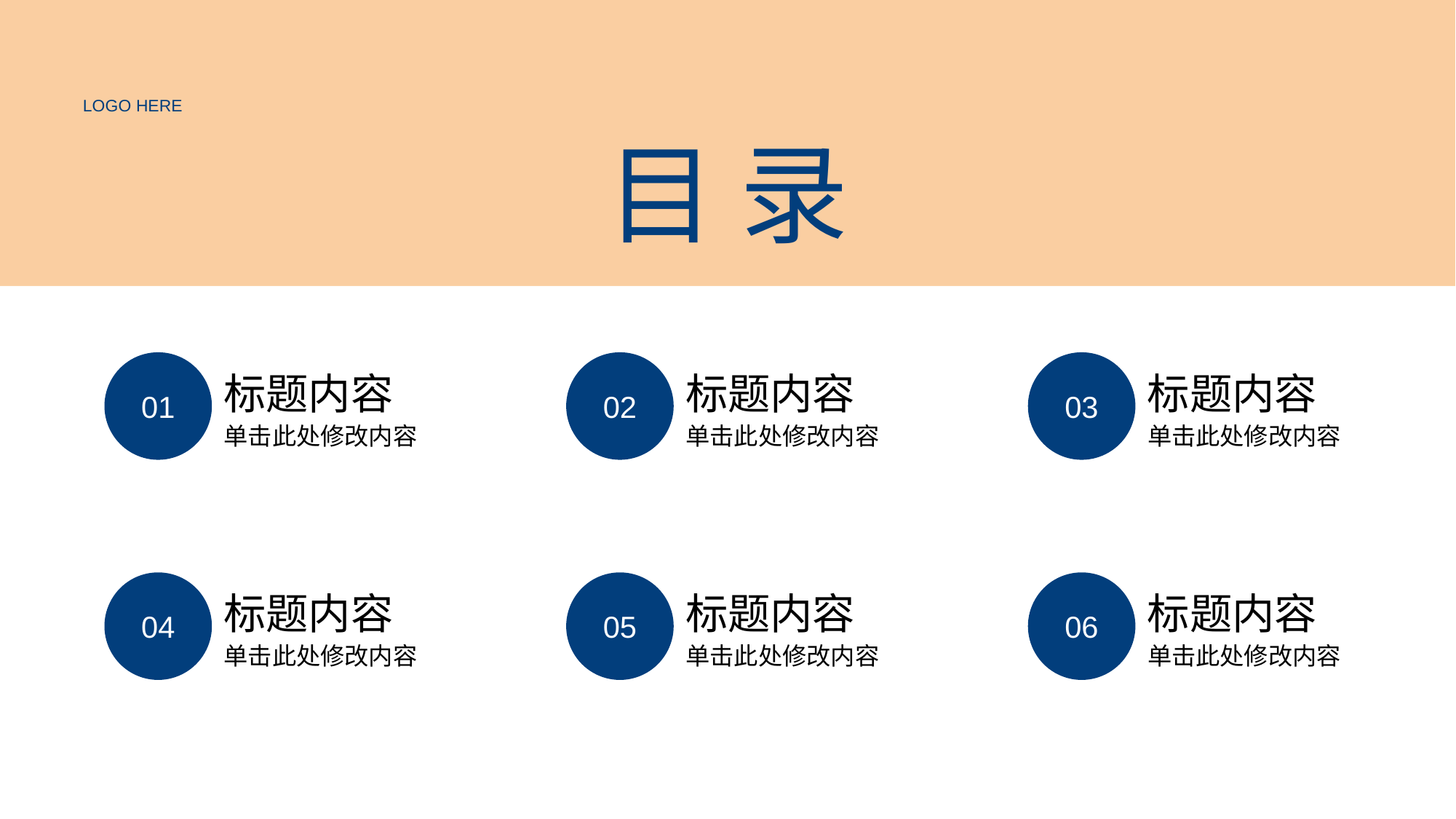

LOGO HERE
目 录
01
02
03
标题内容
标题内容
标题内容
单击此处修改内容
单击此处修改内容
单击此处修改内容
04
05
06
标题内容
标题内容
标题内容
单击此处修改内容
单击此处修改内容
单击此处修改内容